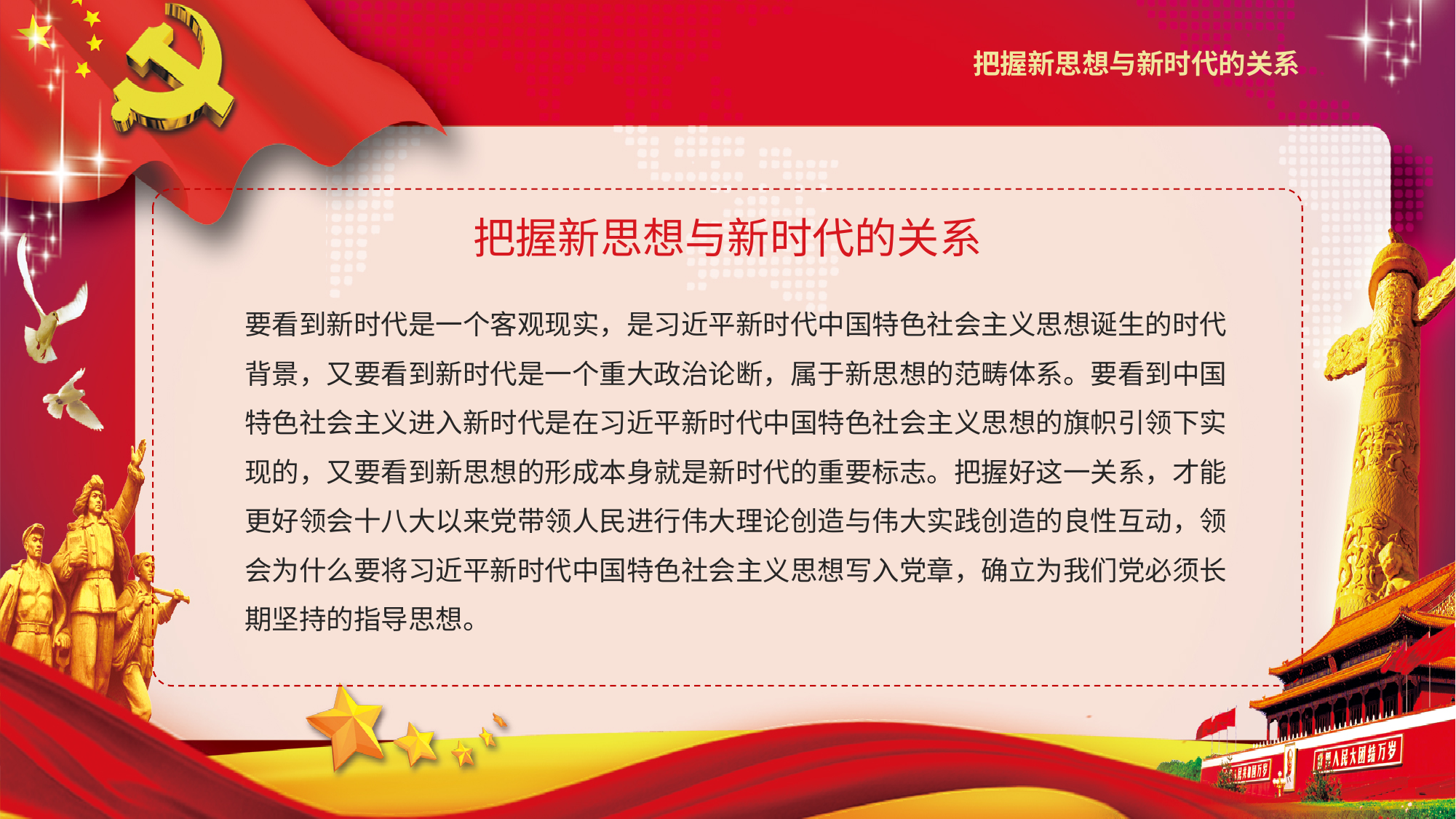

把握新思想与新时代的关系

把握新思想与新时代的关系
要看到新时代是一个客观现实，是习近平新时代中国特色社会主义思想诞生的时代背景，又要看到新时代是一个重大政治论断，属于新思想的范畴体系。要看到中国特色社会主义进入新时代是在习近平新时代中国特色社会主义思想的旗帜引领下实现的，又要看到新思想的形成本身就是新时代的重要标志。把握好这一关系，才能更好领会十八大以来党带领人民进行伟大理论创造与伟大实践创造的良性互动，领会为什么要将习近平新时代中国特色社会主义思想写入党章，确立为我们党必须长期坚持的指导思想。